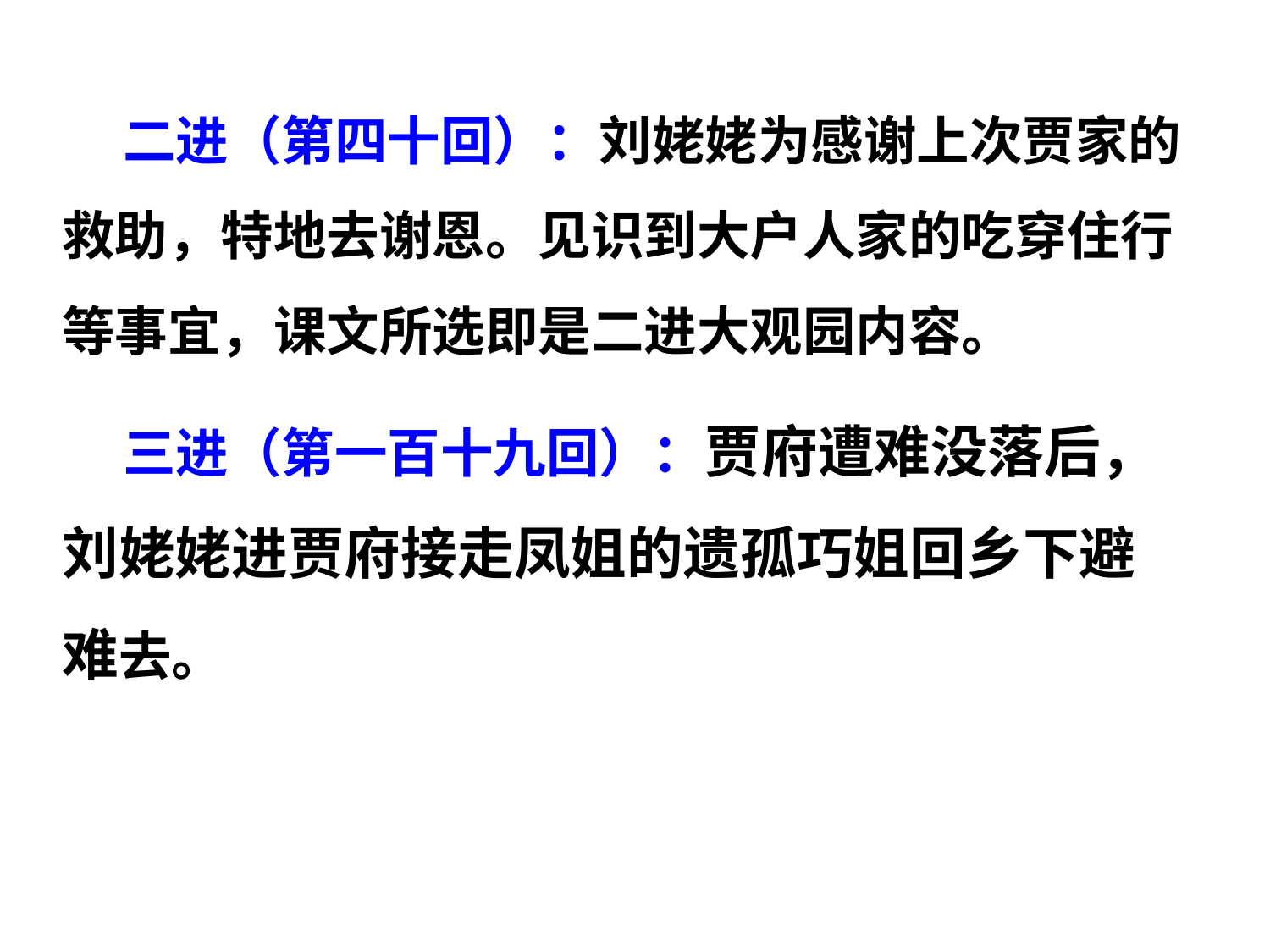

二进（第四十回）：刘姥姥为感谢上次贾家的救助，特地去谢恩。见识到大户人家的吃穿住行等事宜，课文所选即是二进大观园内容。
    三进（第一百十九回）：贾府遭难没落后，刘姥姥进贾府接走凤姐的遗孤巧姐回乡下避难去。